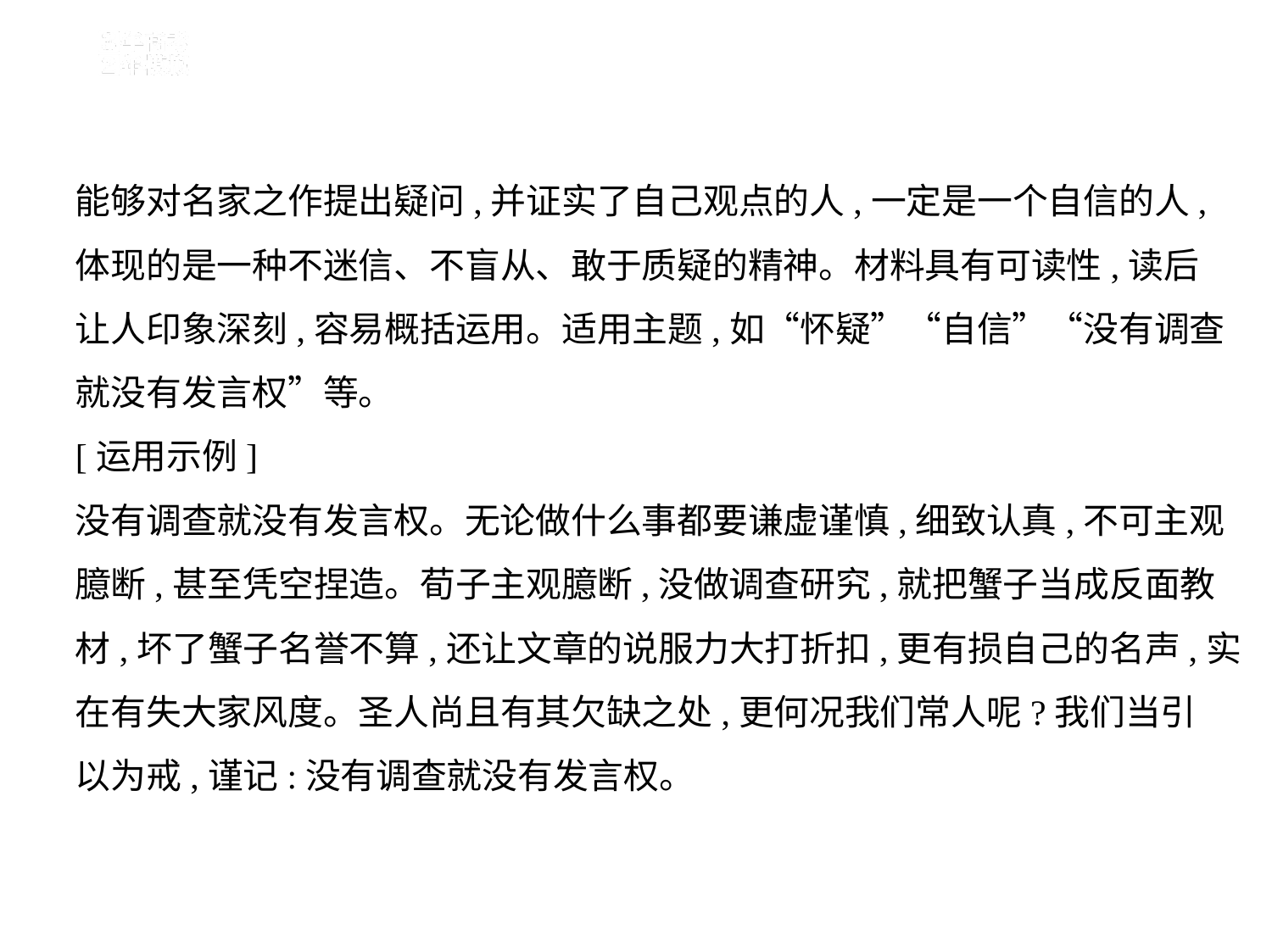

能够对名家之作提出疑问,并证实了自己观点的人,一定是一个自信的人,
体现的是一种不迷信、不盲从、敢于质疑的精神。材料具有可读性,读后
让人印象深刻,容易概括运用。适用主题,如“怀疑”“自信”“没有调查
就没有发言权”等。
[运用示例]
没有调查就没有发言权。无论做什么事都要谦虚谨慎,细致认真,不可主观
臆断,甚至凭空捏造。荀子主观臆断,没做调查研究,就把蟹子当成反面教
材,坏了蟹子名誉不算,还让文章的说服力大打折扣,更有损自己的名声,实
在有失大家风度。圣人尚且有其欠缺之处,更何况我们常人呢?我们当引
以为戒,谨记:没有调查就没有发言权。